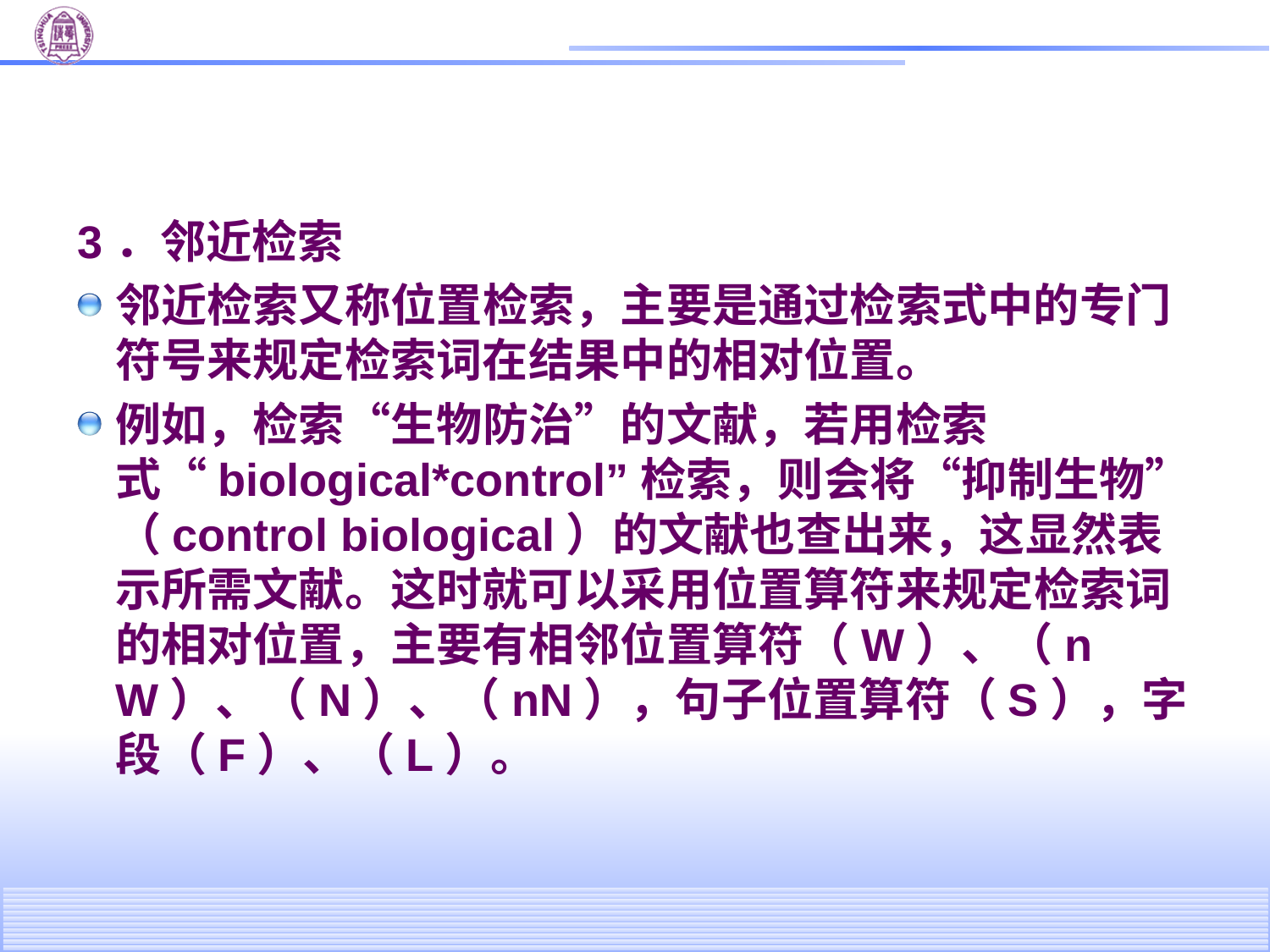

#
3．邻近检索
邻近检索又称位置检索，主要是通过检索式中的专门符号来规定检索词在结果中的相对位置。
例如，检索“生物防治”的文献，若用检索式“biological*control”检索，则会将“抑制生物”（control biological）的文献也查出来，这显然表示所需文献。这时就可以采用位置算符来规定检索词的相对位置，主要有相邻位置算符（W）、（nW）、（N）、（nN），句子位置算符（S），字段（F）、（L）。